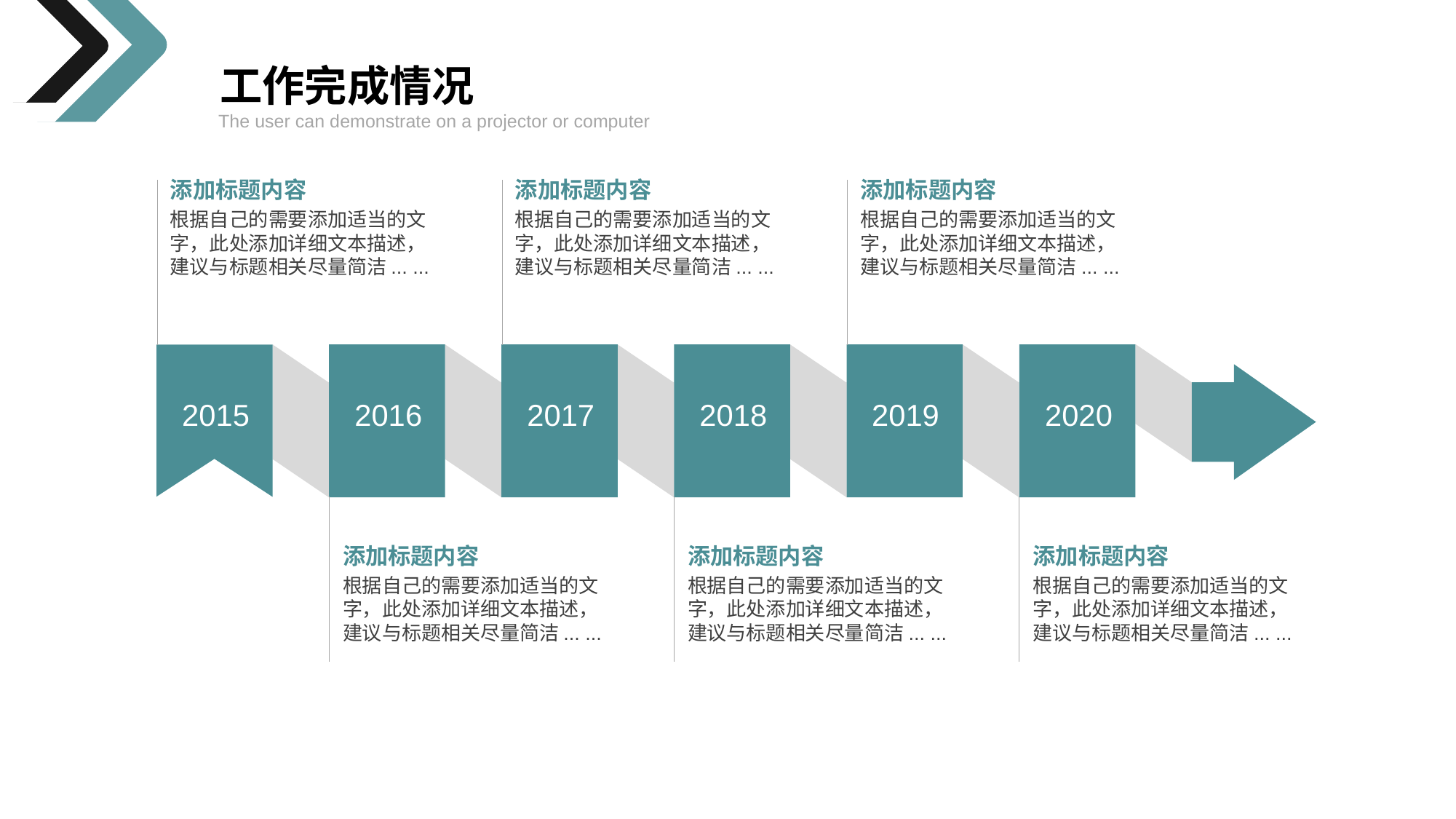

工作完成情况
The user can demonstrate on a projector or computer
添加标题内容
根据自己的需要添加适当的文字，此处添加详细文本描述，建议与标题相关尽量简洁... ...
添加标题内容
根据自己的需要添加适当的文字，此处添加详细文本描述，建议与标题相关尽量简洁... ...
添加标题内容
根据自己的需要添加适当的文字，此处添加详细文本描述，建议与标题相关尽量简洁... ...

2016

2017

2018

2019

2020

2015

添加标题内容
根据自己的需要添加适当的文字，此处添加详细文本描述，建议与标题相关尽量简洁... ...
添加标题内容
根据自己的需要添加适当的文字，此处添加详细文本描述，建议与标题相关尽量简洁... ...
添加标题内容
根据自己的需要添加适当的文字，此处添加详细文本描述，建议与标题相关尽量简洁... ...